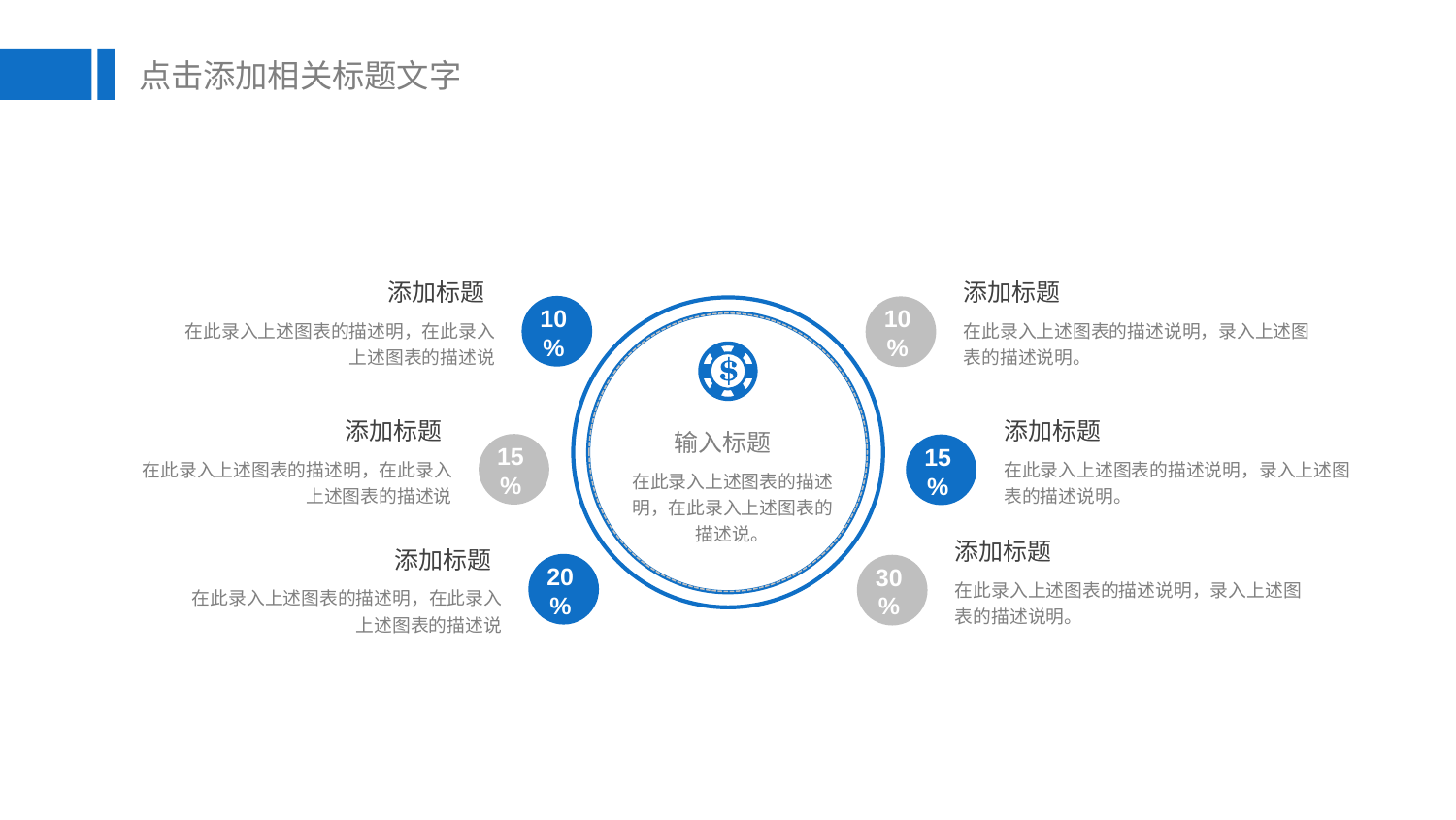

点击添加相关标题文字
添加标题
添加标题

在此录入上述图表的描述明，在此录入上述图表的描述说
在此录入上述图表的描述说明，录入上述图表的描述说明。
10%
10%

添加标题
添加标题
输入标题

在此录入上述图表的描述明，在此录入上述图表的描述说
在此录入上述图表的描述说明，录入上述图表的描述说明。
15%
15%
在此录入上述图表的描述明，在此录入上述图表的描述说。
添加标题
添加标题

20%
在此录入上述图表的描述说明，录入上述图表的描述说明。
30%
在此录入上述图表的描述明，在此录入上述图表的描述说
延时符